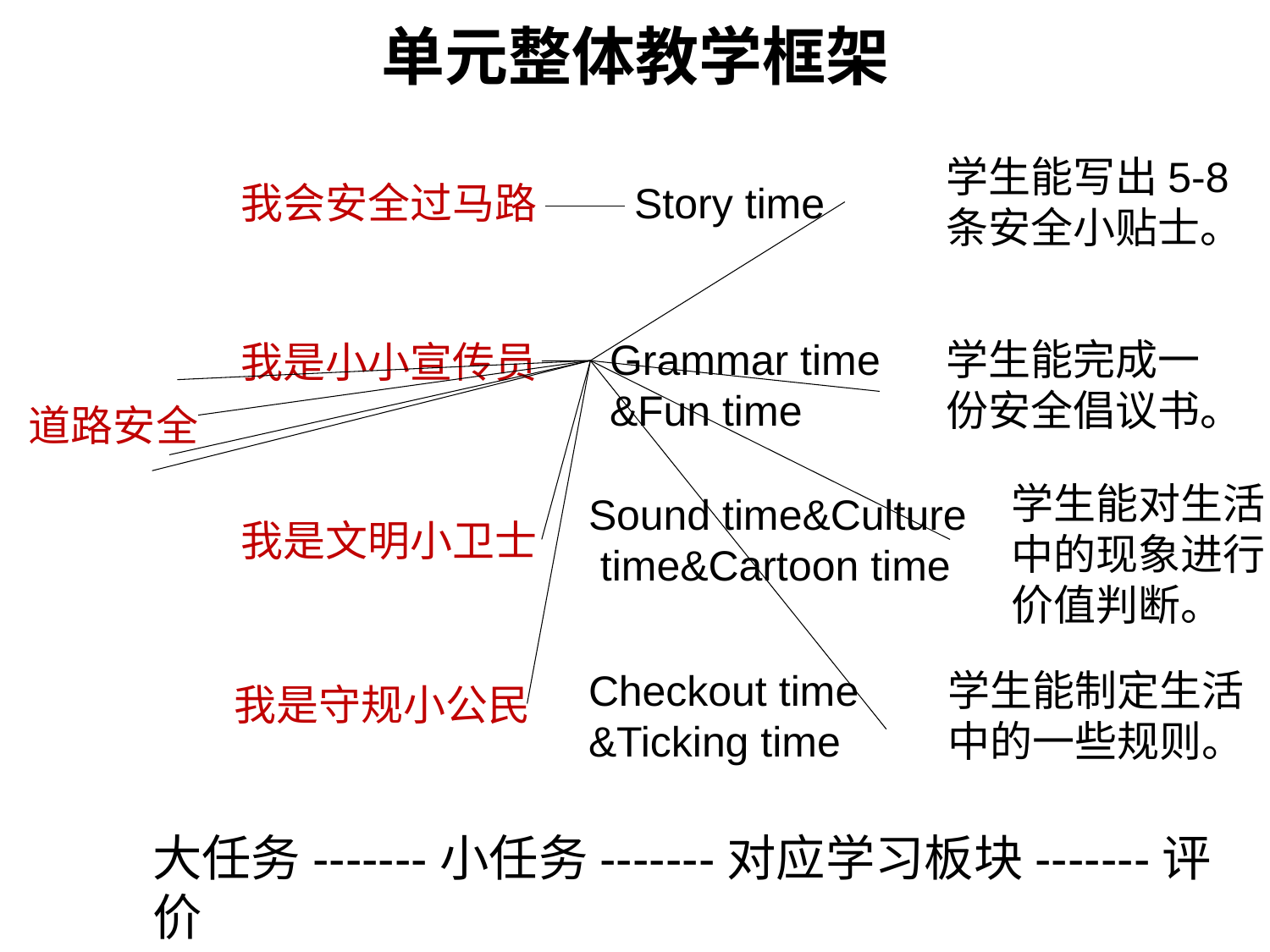

# 单元整体教学框架
学生能写出5-8条安全小贴士。
Story time
我会安全过马路
Grammar time
&Fun time
学生能完成一份安全倡议书。
我是小小宣传员
道路安全
学生能对生活中的现象进行价值判断。
Sound time&Culture
 time&Cartoon time
我是文明小卫士
Checkout time
&Ticking time
学生能制定生活中的一些规则。
我是守规小公民
大任务-------小任务-------对应学习板块-------评价